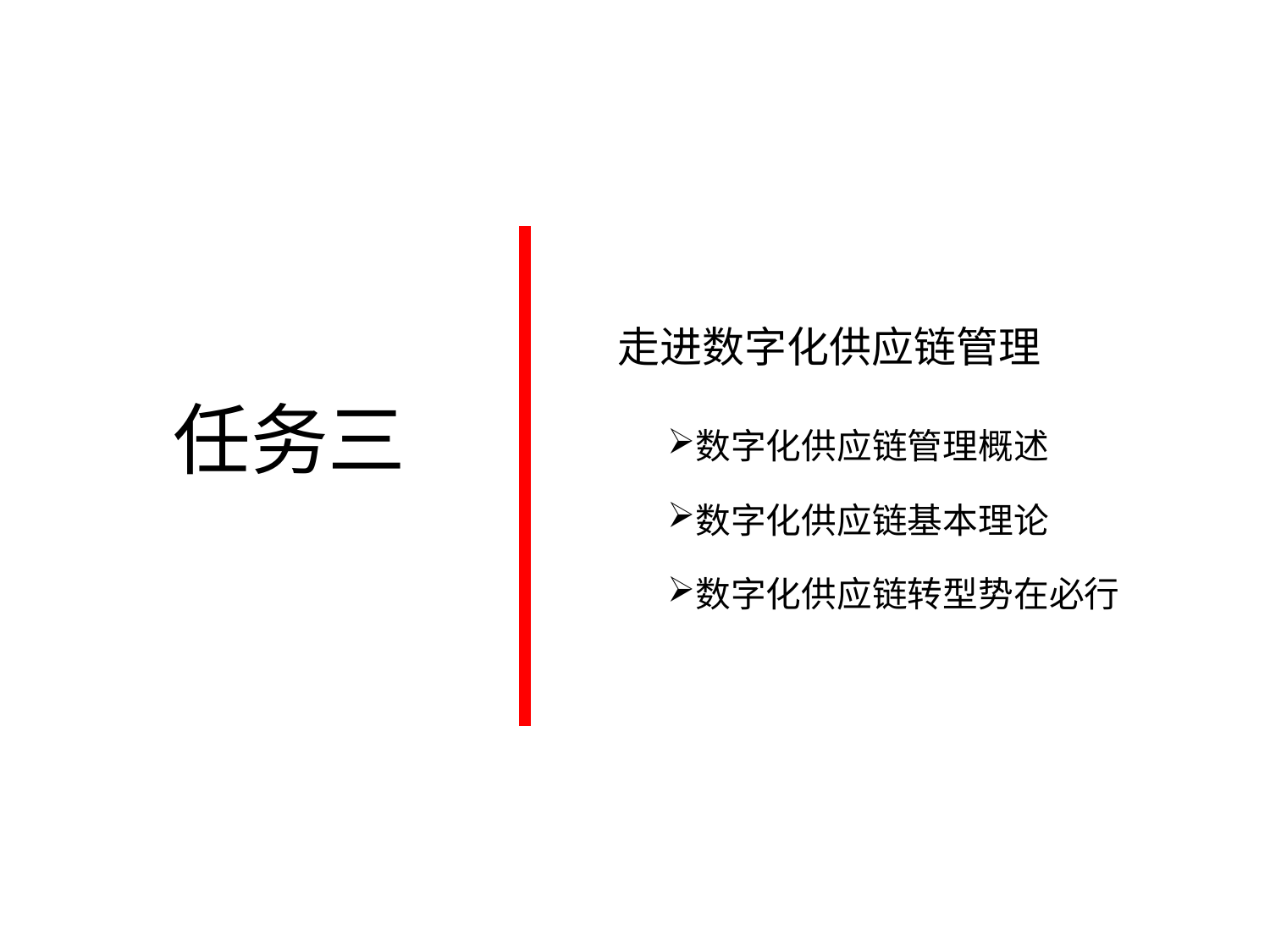

走进数字化供应链管理
数字化供应链管理概述
数字化供应链基本理论
数字化供应链转型势在必行

任务三